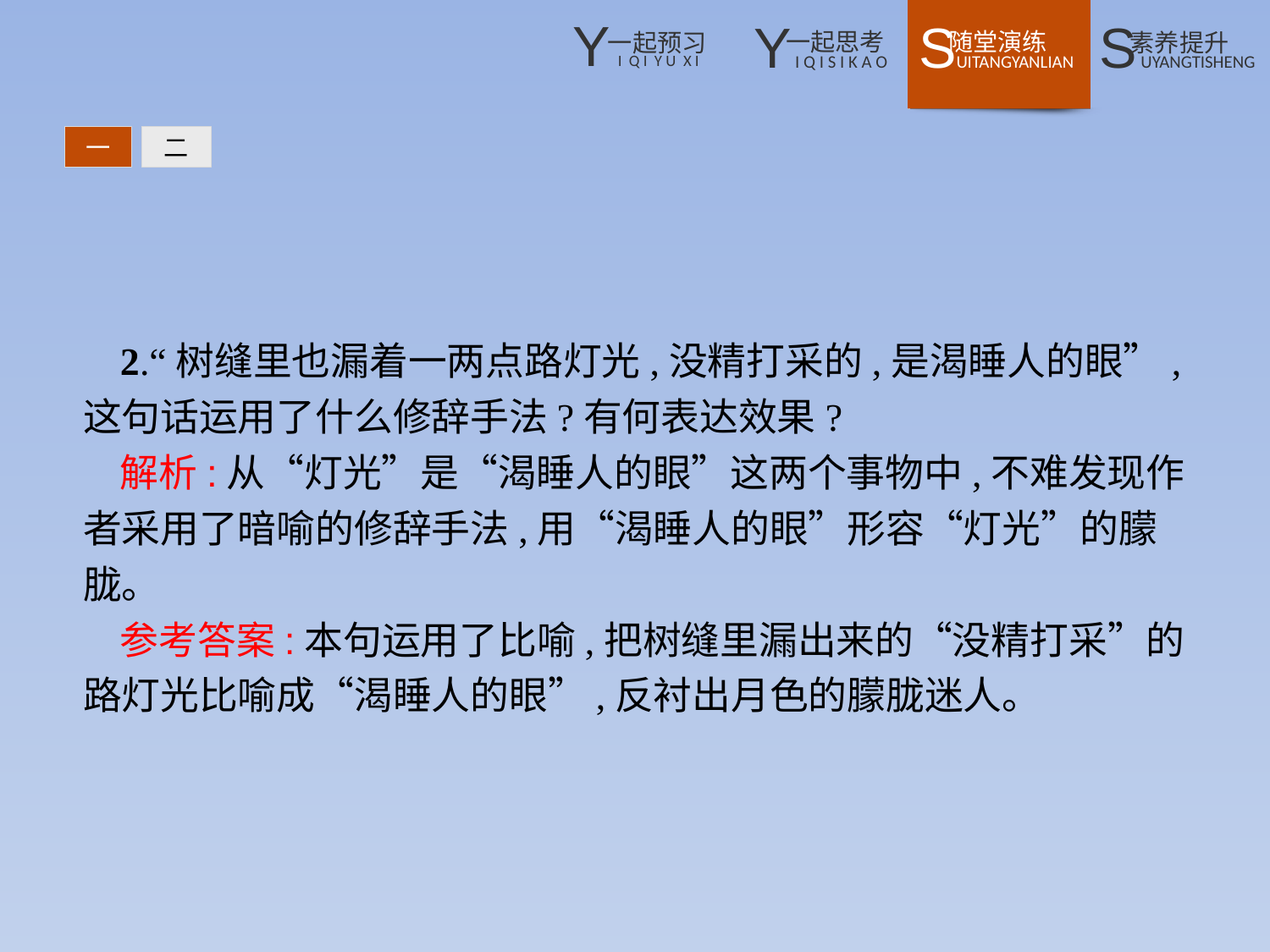

一
二
2.“树缝里也漏着一两点路灯光,没精打采的,是渴睡人的眼”,这句话运用了什么修辞手法?有何表达效果?
解析:从“灯光”是“渴睡人的眼”这两个事物中,不难发现作者采用了暗喻的修辞手法,用“渴睡人的眼”形容“灯光”的朦胧。
参考答案:本句运用了比喻,把树缝里漏出来的“没精打采”的路灯光比喻成“渴睡人的眼”,反衬出月色的朦胧迷人。